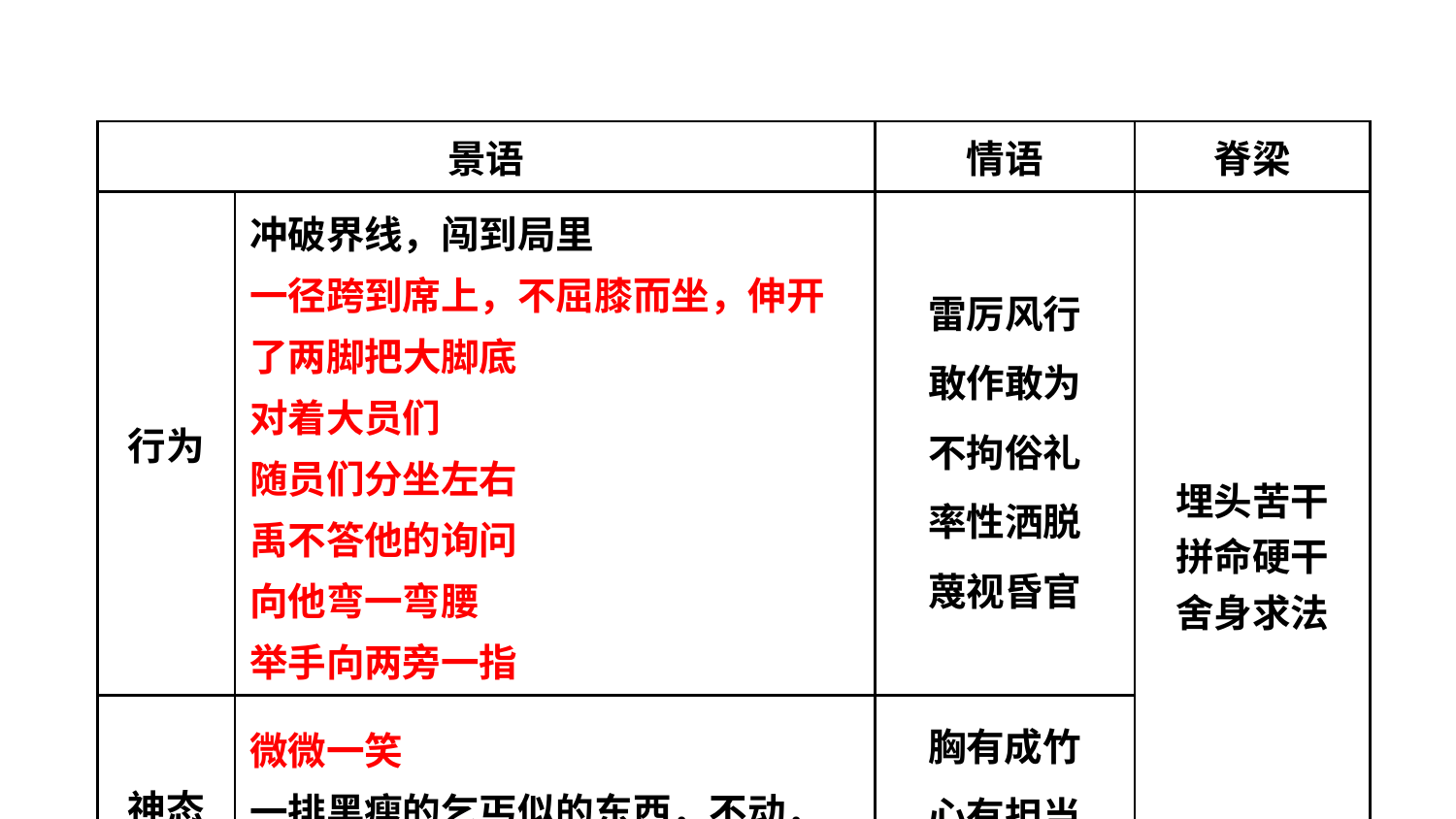

| 景语 |  | 情语 | 脊梁 |
| --- | --- | --- | --- |
| 行为 | 冲破界线，闯到局里 一径跨到席上，不屈膝而坐，伸开了两脚把大脚底 对着大员们 随员们分坐左右 禹不答他的询问 向他弯一弯腰 举手向两旁一指 | 雷厉风行 敢作敢为 不拘俗礼 率性洒脱 蔑视昏官 | 埋头苦干 拼命硬干 舍身求法 |
| 神态 | 微微一笑 一排黑瘦的乞丐似的东西，不动，不言，不笑，像铁铸的一样 | 胸有成竹 心有担当 严肃刚毅 |  |